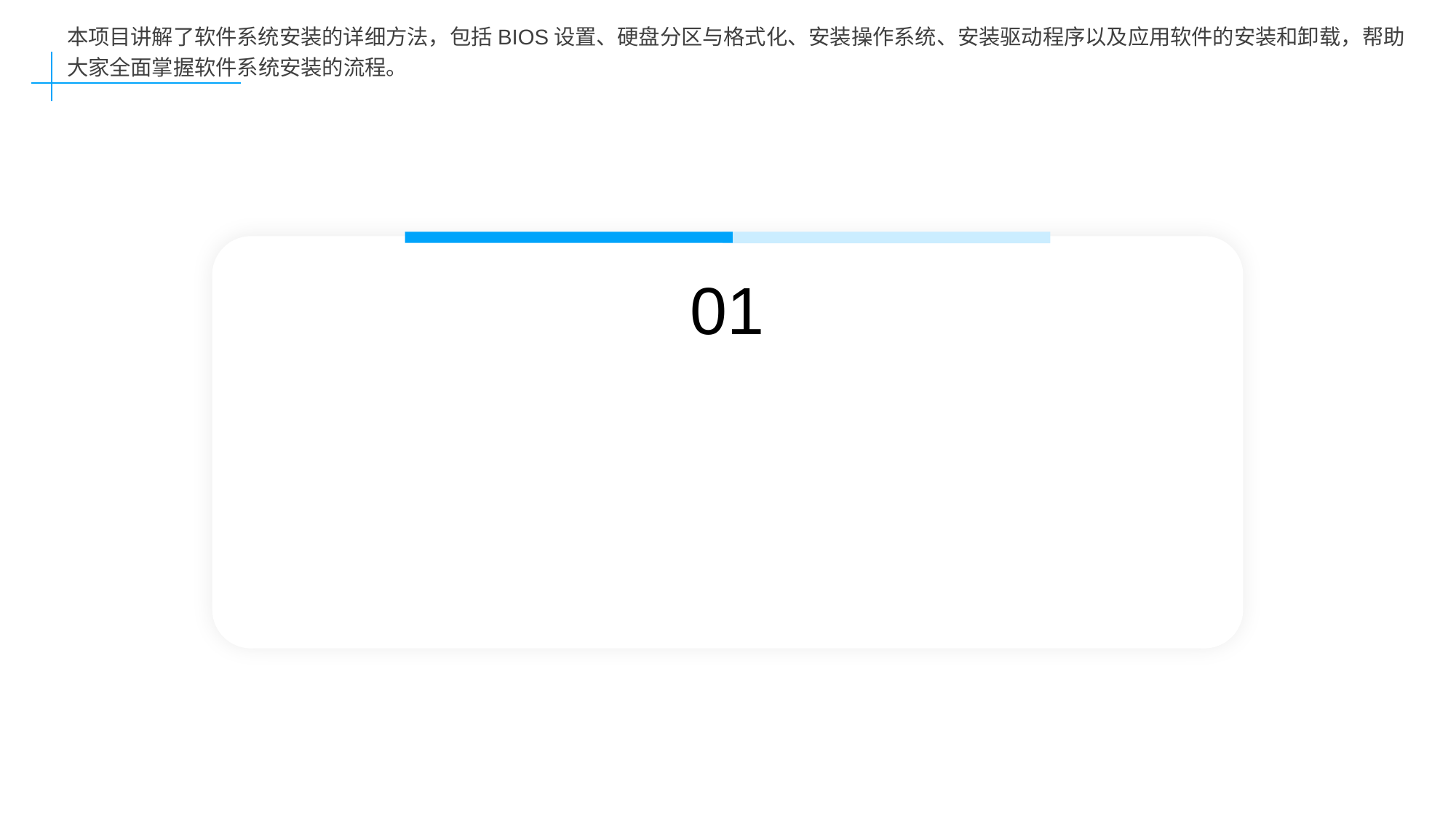

本项目讲解了软件系统安装的详细方法，包括BIOS设置、硬盘分区与格式化、安装操作系统、安装驱动程序以及应用软件的安装和卸载，帮助大家全面掌握软件系统安装的流程。

01